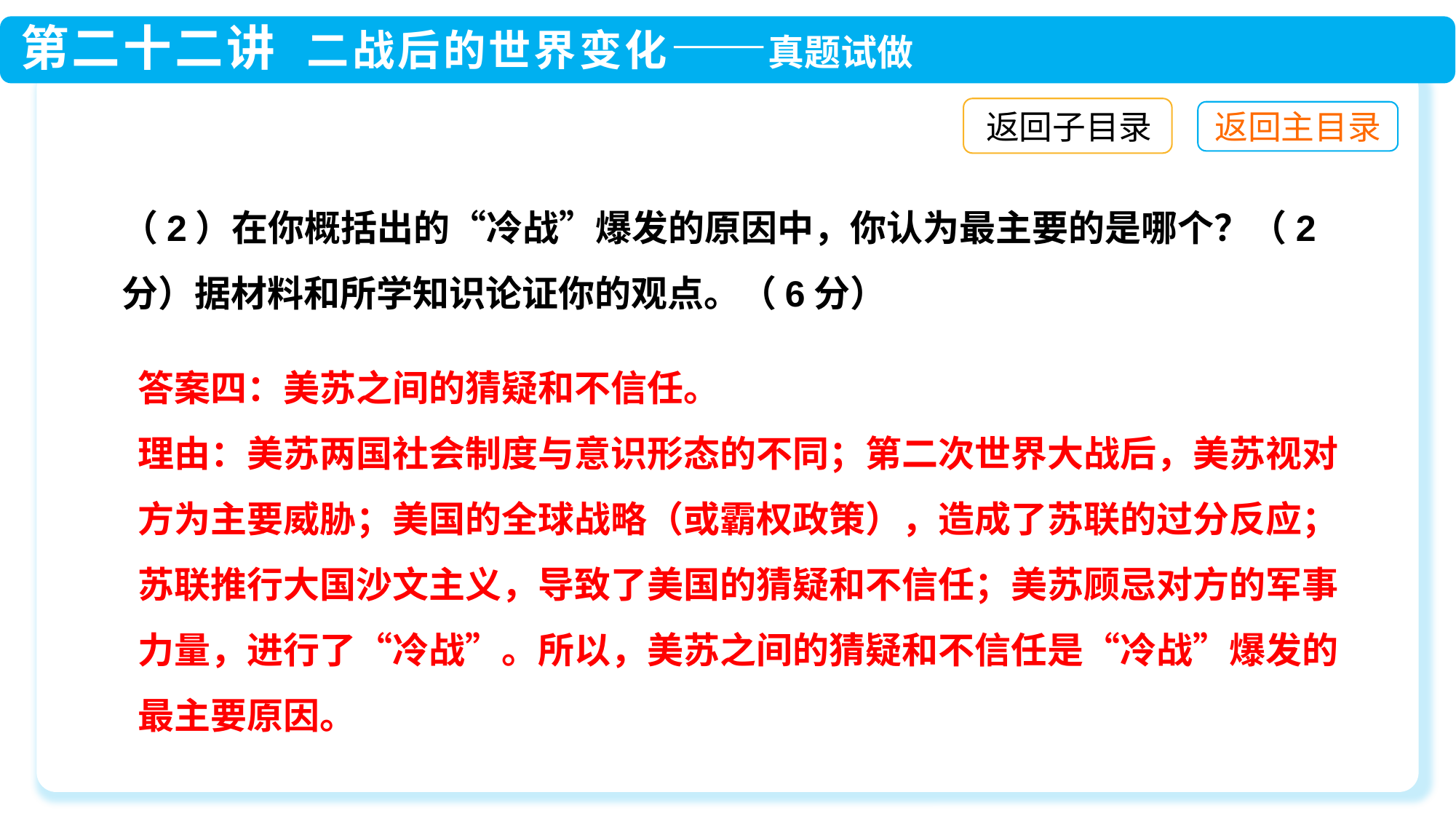

返回子目录
（2）在你概括出的“冷战”爆发的原因中，你认为最主要的是哪个？（2分）据材料和所学知识论证你的观点。（6分）
答案四：美苏之间的猜疑和不信任。
理由：美苏两国社会制度与意识形态的不同；第二次世界大战后，美苏视对方为主要威胁；美国的全球战略（或霸权政策），造成了苏联的过分反应；苏联推行大国沙文主义，导致了美国的猜疑和不信任；美苏顾忌对方的军事力量，进行了“冷战”。所以，美苏之间的猜疑和不信任是“冷战”爆发的最主要原因。